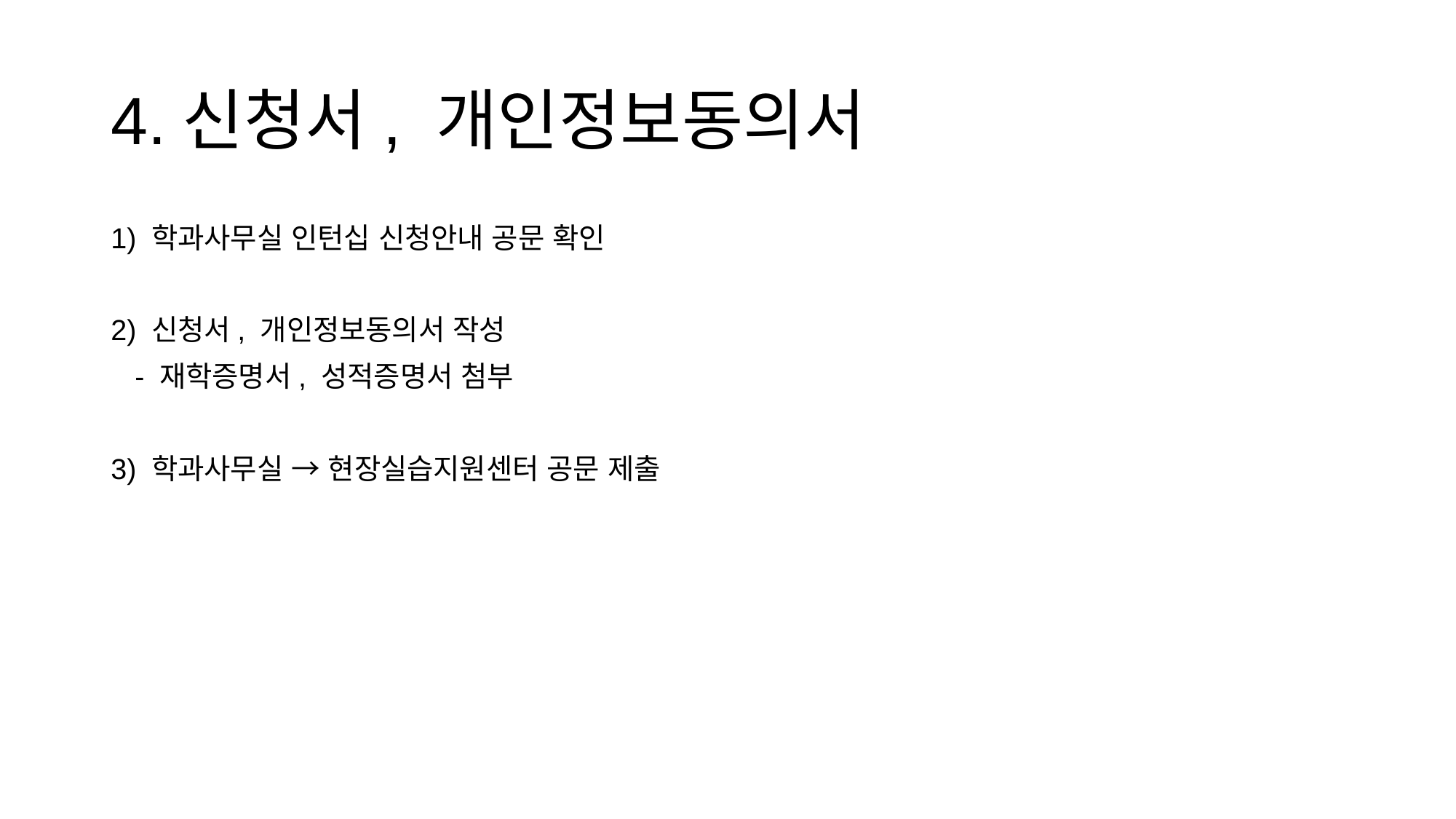

# 4.신청서, 개인정보동의서
1) 학과사무실 인턴십 신청안내 공문 확인

2) 신청서, 개인정보동의서 작성
   - 재학증명서, 성적증명서 첨부

3) 학과사무실 → 현장실습지원센터 공문 제출